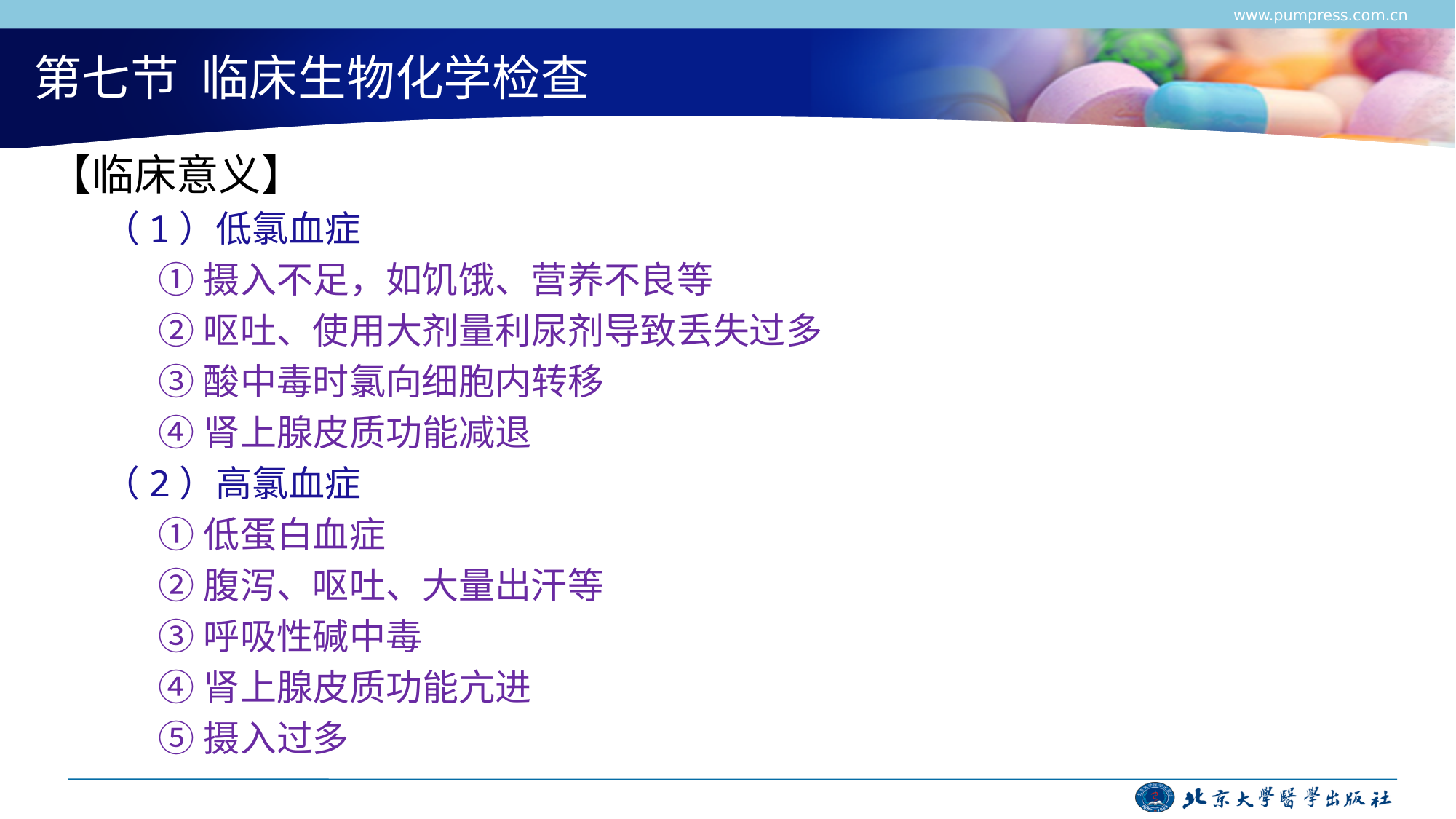

www.pumpress.com.cn
# 第七节  临床生物化学检查
【临床意义】
（1）低氯血症
①摄入不足，如饥饿、营养不良等
②呕吐、使用大剂量利尿剂导致丢失过多
③酸中毒时氯向细胞内转移
④肾上腺皮质功能减退
（2）高氯血症
①低蛋白血症
②腹泻、呕吐、大量出汗等
③呼吸性碱中毒
④肾上腺皮质功能亢进
⑤摄入过多